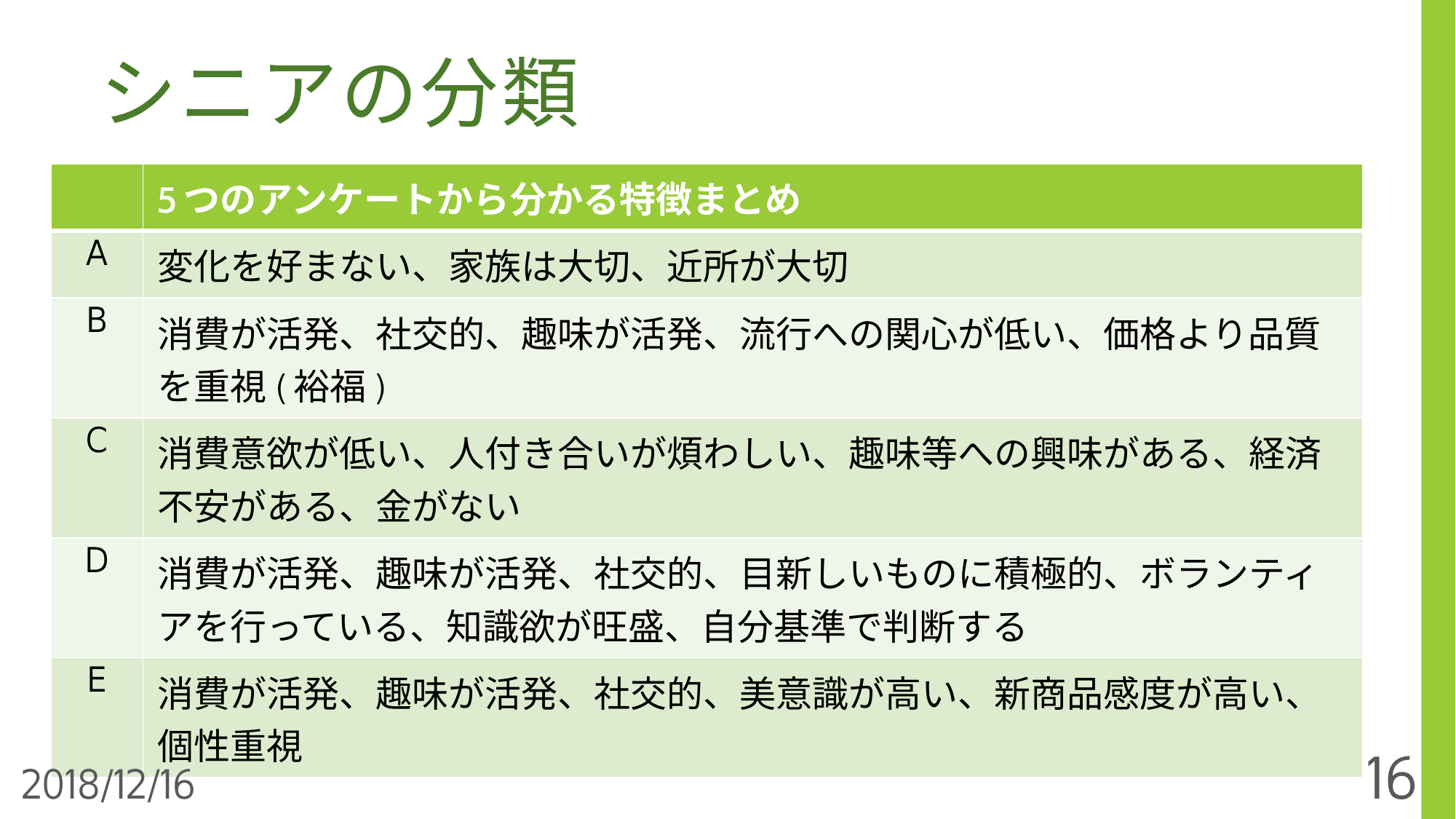

# シニアの分類
|  | 5つのアンケートから分かる特徴まとめ |
| --- | --- |
| A | 変化を好まない、家族は大切、近所が大切 |
| B | 消費が活発、社交的、趣味が活発、流行への関心が低い、価格より品質を重視(裕福) |
| C | 消費意欲が低い、人付き合いが煩わしい、趣味等への興味がある、経済不安がある、金がない |
| D | 消費が活発、趣味が活発、社交的、目新しいものに積極的、ボランティアを行っている、知識欲が旺盛、自分基準で判断する |
| E | 消費が活発、趣味が活発、社交的、美意識が高い、新商品感度が高い、個性重視 |
16
2018/12/16